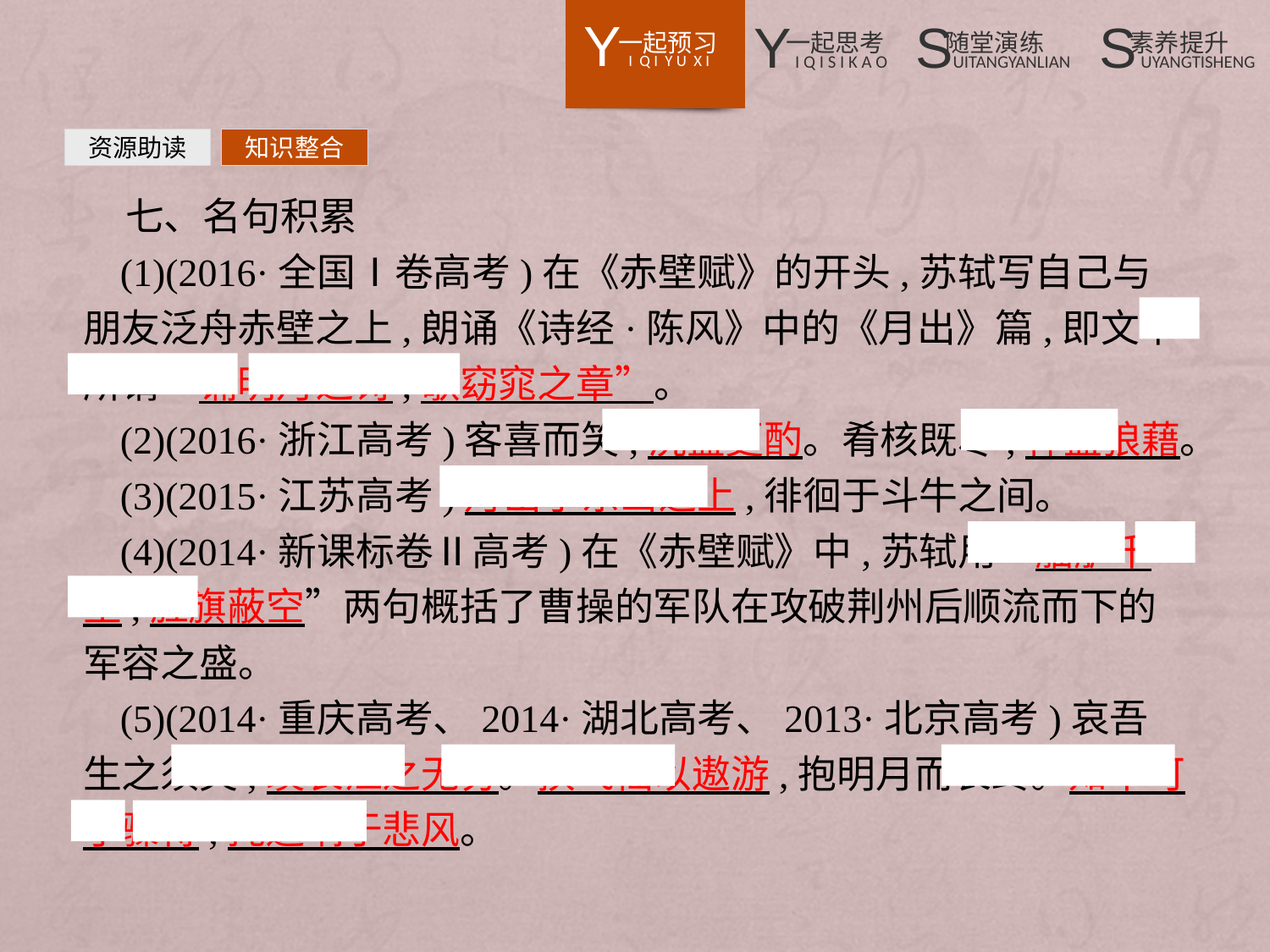

资源助读
知识整合
七、名句积累
(1)(2016·全国Ⅰ卷高考)在《赤壁赋》的开头,苏轼写自己与朋友泛舟赤壁之上,朗诵《诗经·陈风》中的《月出》篇,即文中所谓“诵明月之诗,歌窈窕之章”。
(2)(2016·浙江高考)客喜而笑,洗盏更酌。肴核既尽,杯盘狼藉。
(3)(2015·江苏高考)月出于东山之上,徘徊于斗牛之间。
(4)(2014·新课标卷Ⅱ高考)在《赤壁赋》中,苏轼用“舳舻千里,旌旗蔽空”两句概括了曹操的军队在攻破荆州后顺流而下的军容之盛。
(5)(2014·重庆高考、2014·湖北高考、2013·北京高考)哀吾生之须臾,羡长江之无穷。挟飞仙以遨游,抱明月而长终。知不可乎骤得,托遗响于悲风。